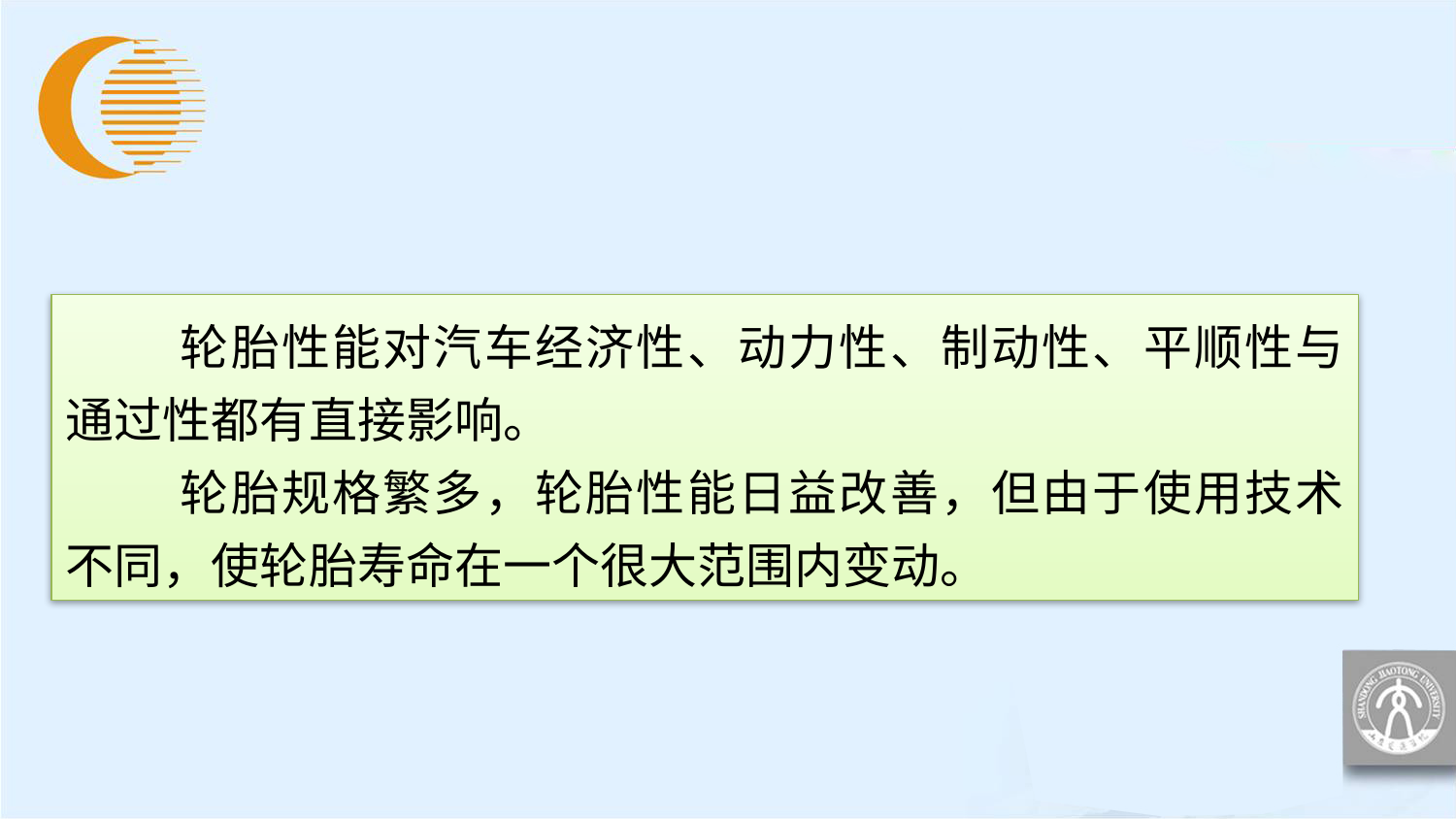

轮胎性能对汽车经济性、动力性、制动性、平顺性与通过性都有直接影响。
轮胎规格繁多，轮胎性能日益改善，但由于使用技术不同，使轮胎寿命在一个很大范围内变动。